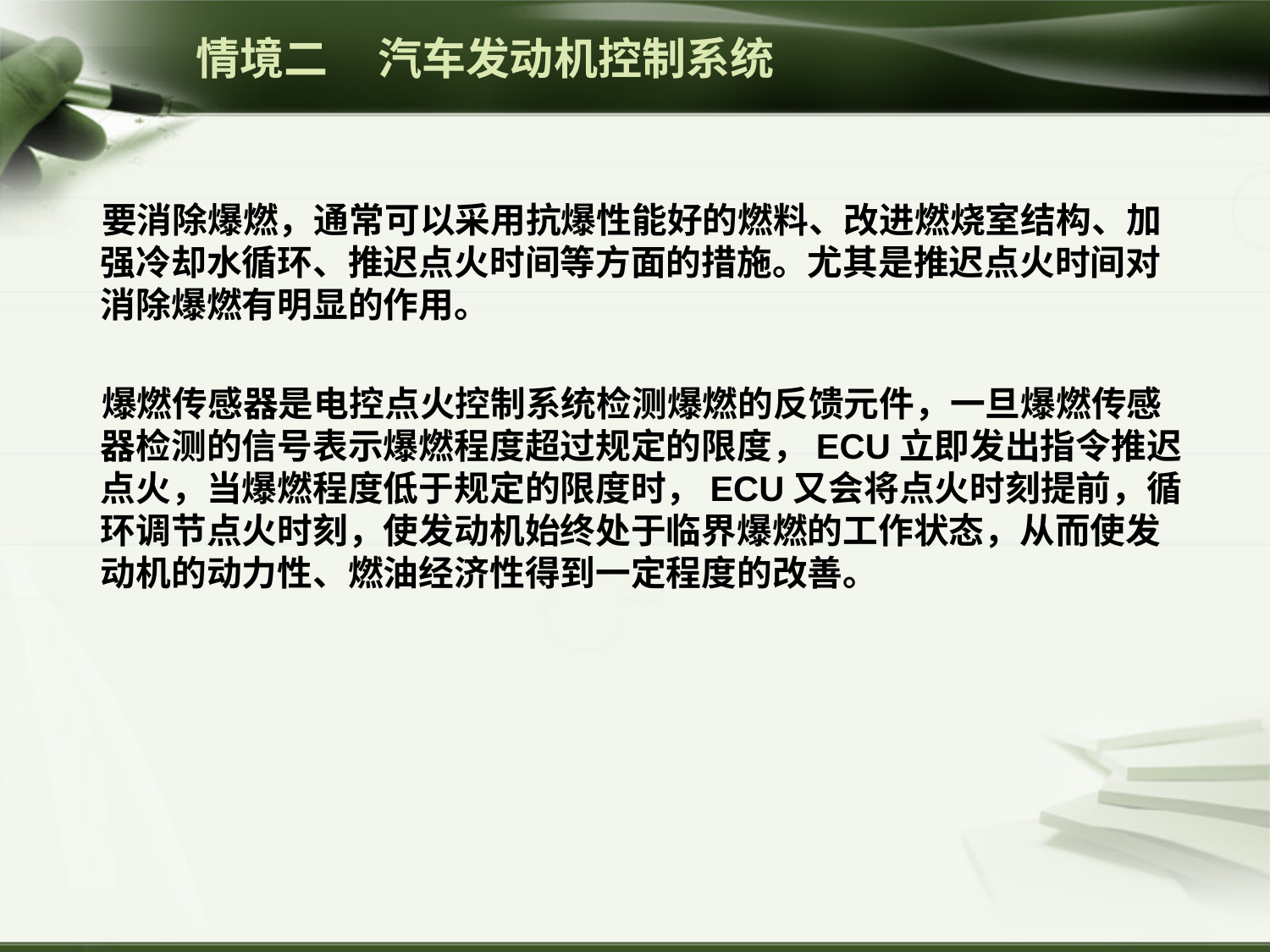

情境二     汽车发动机控制系统

     要消除爆燃，通常可以采用抗爆性能好的燃料、改进燃烧室结构、加强冷却水循环、推迟点火时间等方面的措施。尤其是推迟点火时间对消除爆燃有明显的作用。

     爆燃传感器是电控点火控制系统检测爆燃的反馈元件，一旦爆燃传感器检测的信号表示爆燃程度超过规定的限度，ECU立即发出指令推迟点火，当爆燃程度低于规定的限度时，ECU又会将点火时刻提前，循环调节点火时刻，使发动机始终处于临界爆燃的工作状态，从而使发动机的动力性、燃油经济性得到一定程度的改善。